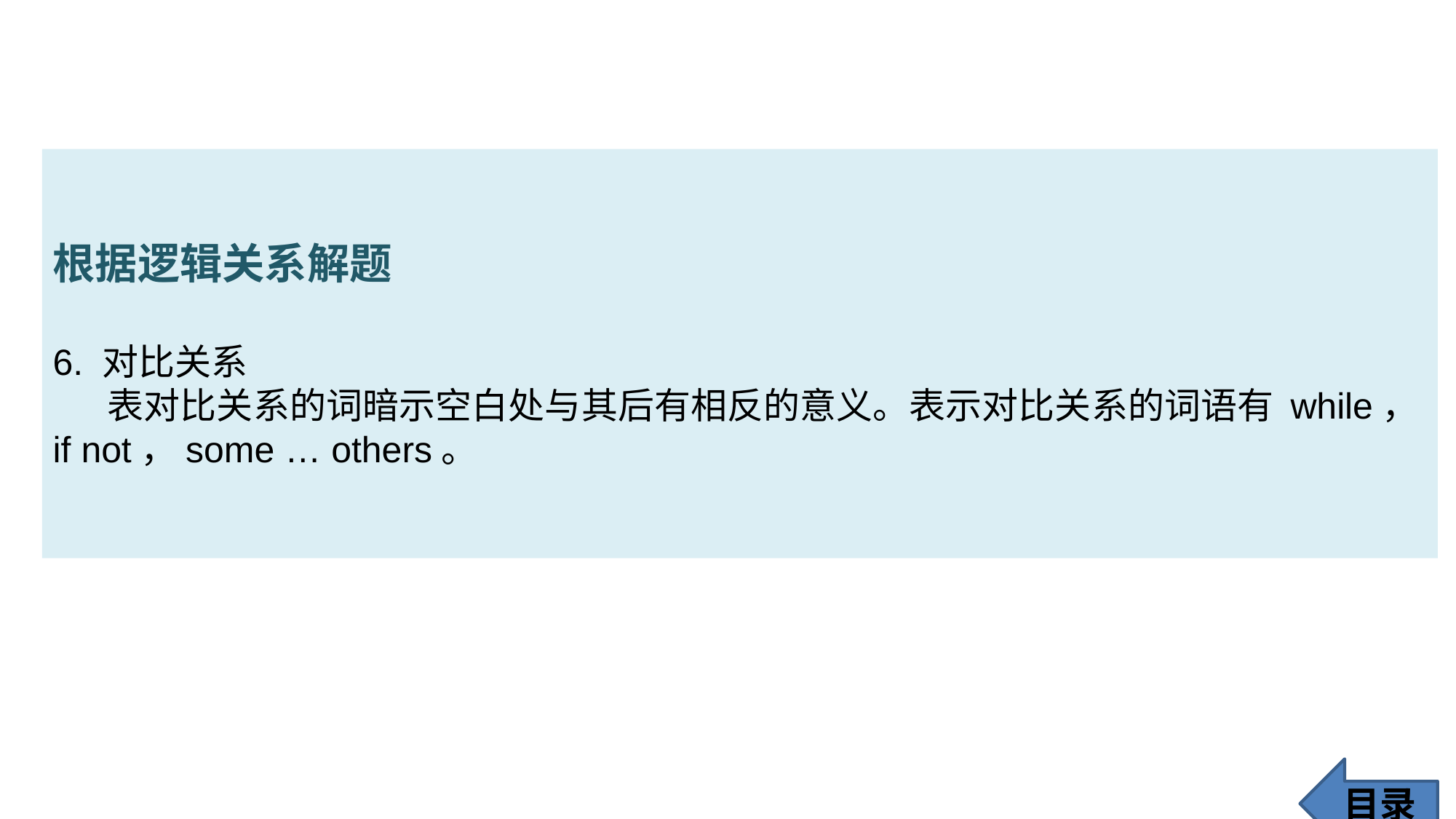

根据逻辑关系解题

6. 对比关系
表对比关系的词暗示空白处与其后有相反的意义。表示对比关系的词语有 while，if not，some … others。
目录